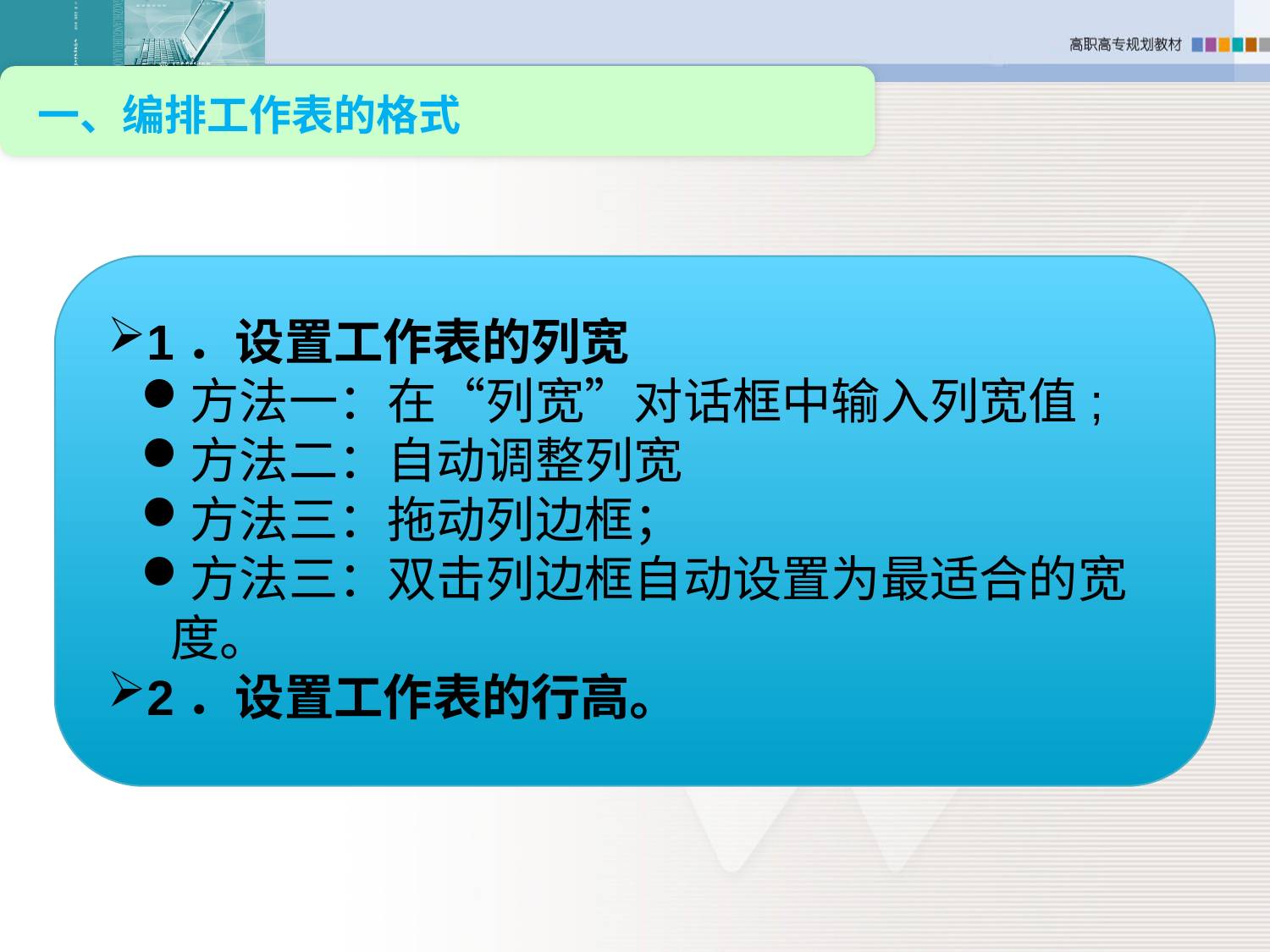

一、编排工作表的格式

1．设置工作表的列宽
方法一：在“列宽”对话框中输入列宽值;
方法二：自动调整列宽
方法三：拖动列边框；
方法三：双击列边框自动设置为最适合的宽度。
2．设置工作表的行高。